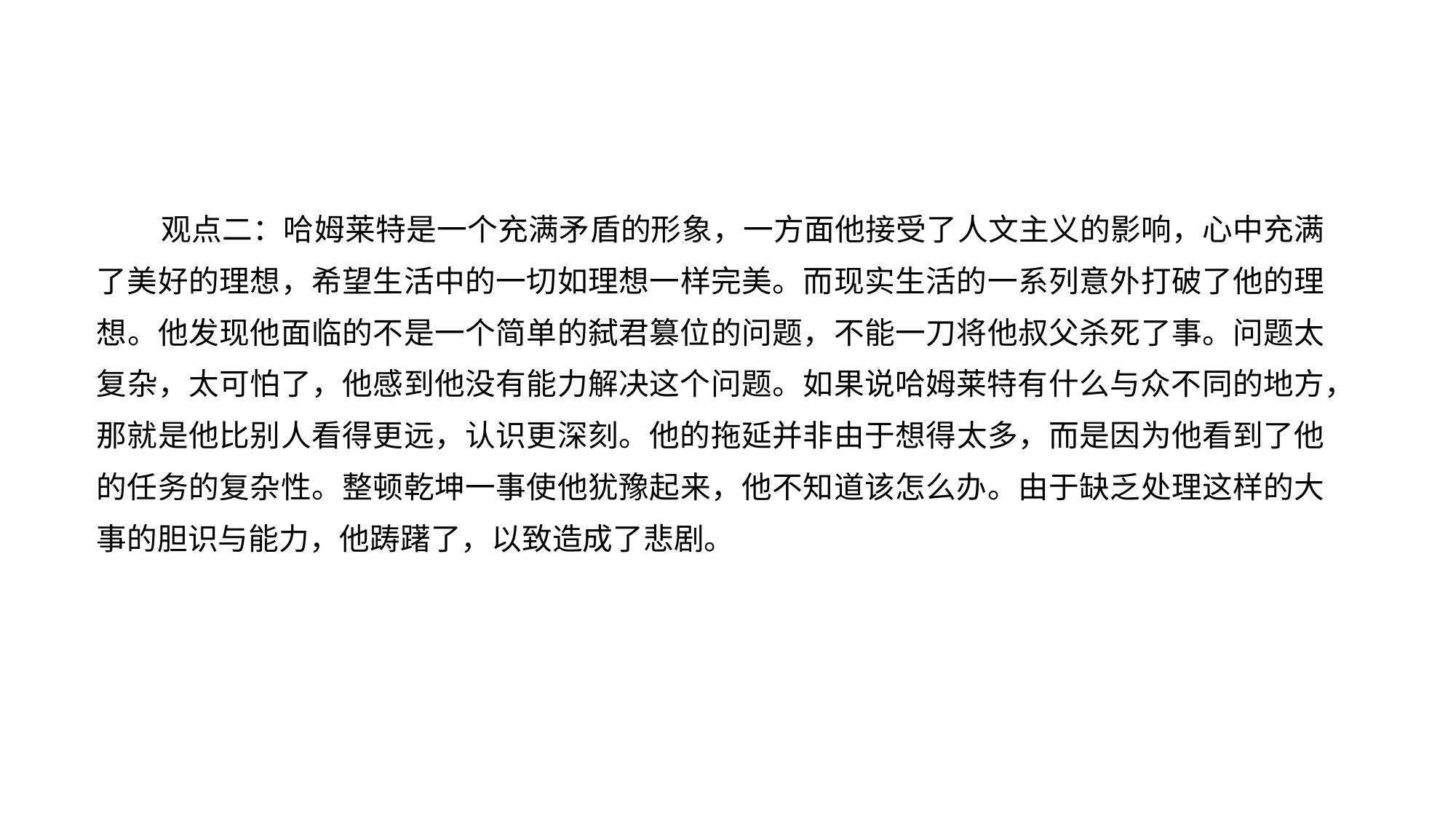

观点二：哈姆莱特是一个充满矛盾的形象，一方面他接受了人文主义的影响，心中充满了美好的理想，希望生活中的一切如理想一样完美。而现实生活的一系列意外打破了他的理想。他发现他面临的不是一个简单的弑君篡位的问题，不能一刀将他叔父杀死了事。问题太复杂，太可怕了，他感到他没有能力解决这个问题。如果说哈姆莱特有什么与众不同的地方，那就是他比别人看得更远，认识更深刻。他的拖延并非由于想得太多，而是因为他看到了他的任务的复杂性。整顿乾坤一事使他犹豫起来，他不知道该怎么办。由于缺乏处理这样的大事的胆识与能力，他踌躇了，以致造成了悲剧。